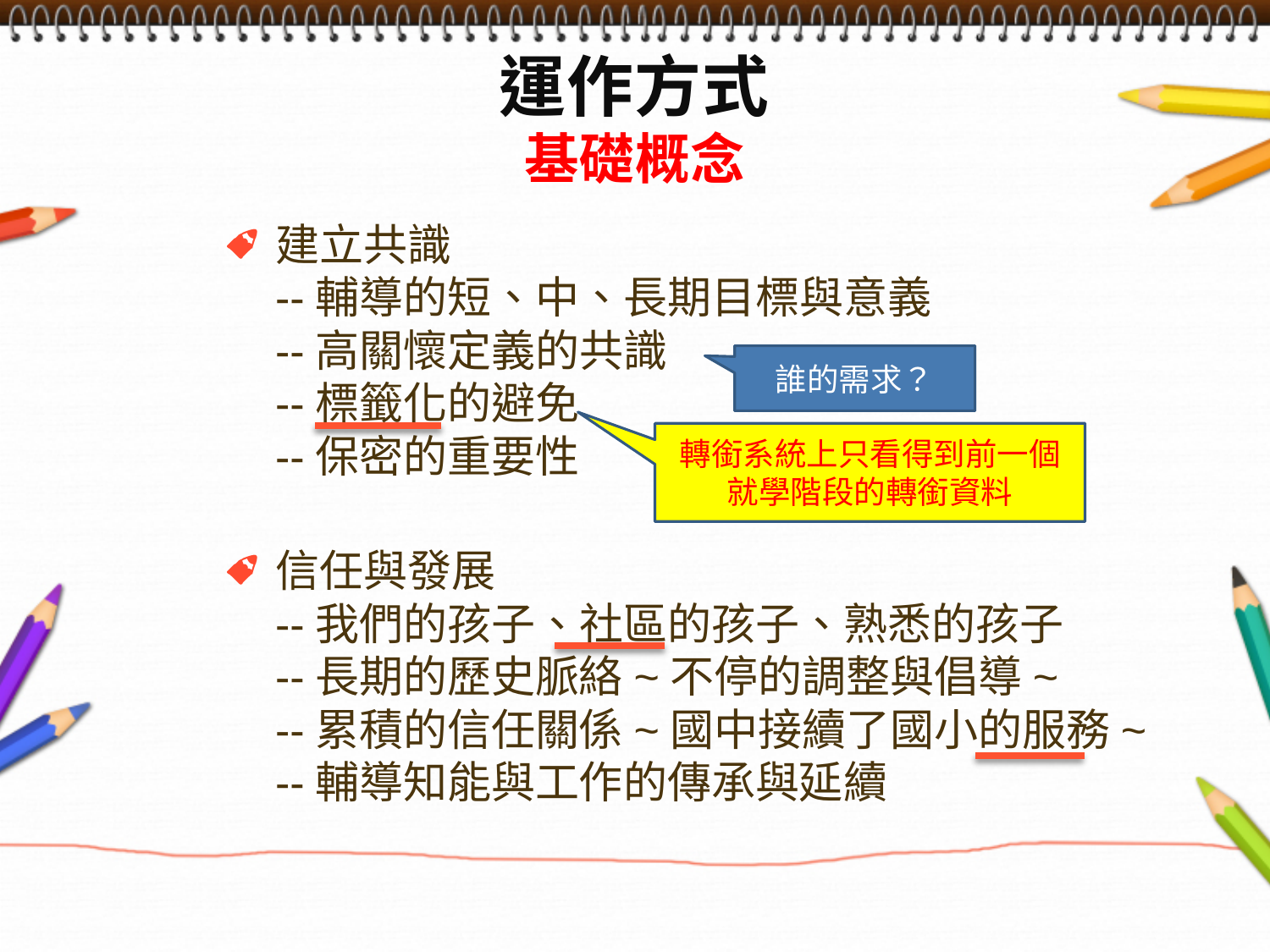

# 運作方式 基礎概念
建立共識
--輔導的短、中、長期目標與意義
--高關懷定義的共識
--標籤化的避免
--保密的重要性
信任與發展
--我們的孩子、社區的孩子、熟悉的孩子
--長期的歷史脈絡~不停的調整與倡導~
--累積的信任關係~國中接續了國小的服務~
--輔導知能與工作的傳承與延續

誰的需求？
轉銜系統上只看得到前一個就學階段的轉銜資料